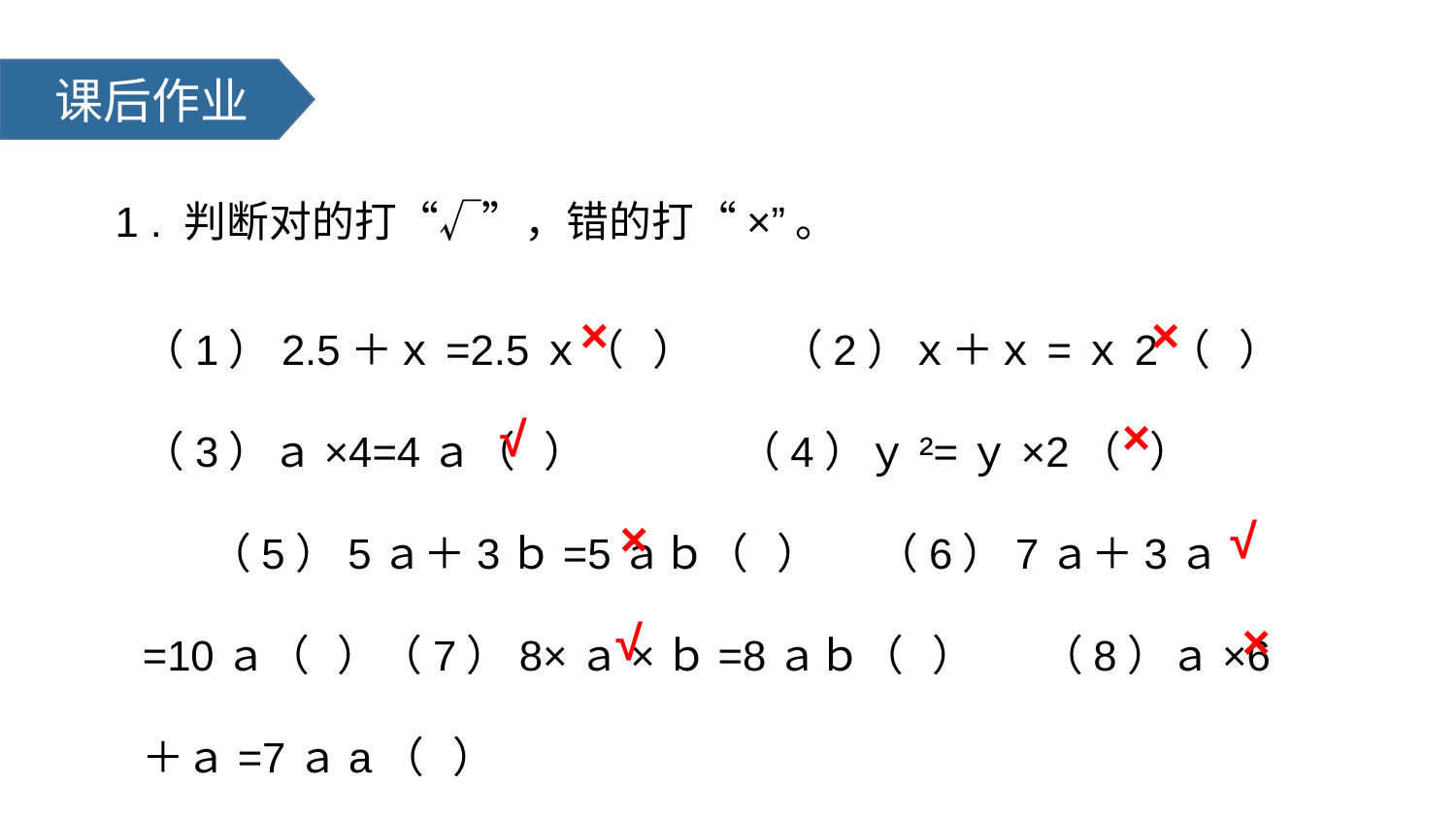

课后作业
1 . 判断对的打“√”，错的打“×”。
（1）2.5＋ｘ=2.5ｘ（   ）         （2）ｘ＋ｘ=ｘ2（   ）
（3）ａ×4=4ａ（   ）                （4）ｙ²=ｙ×2（   ）                  （5）5ａ＋3ｂ=5ａｂ（   ）      （6）7ａ＋3ａ=10ａ（   ）（7）8×ａ×ｂ=8ａｂ（   ）       （8）ａ×6＋ａ=7ａa（   ）
×
×
×
√
×
√
×
√